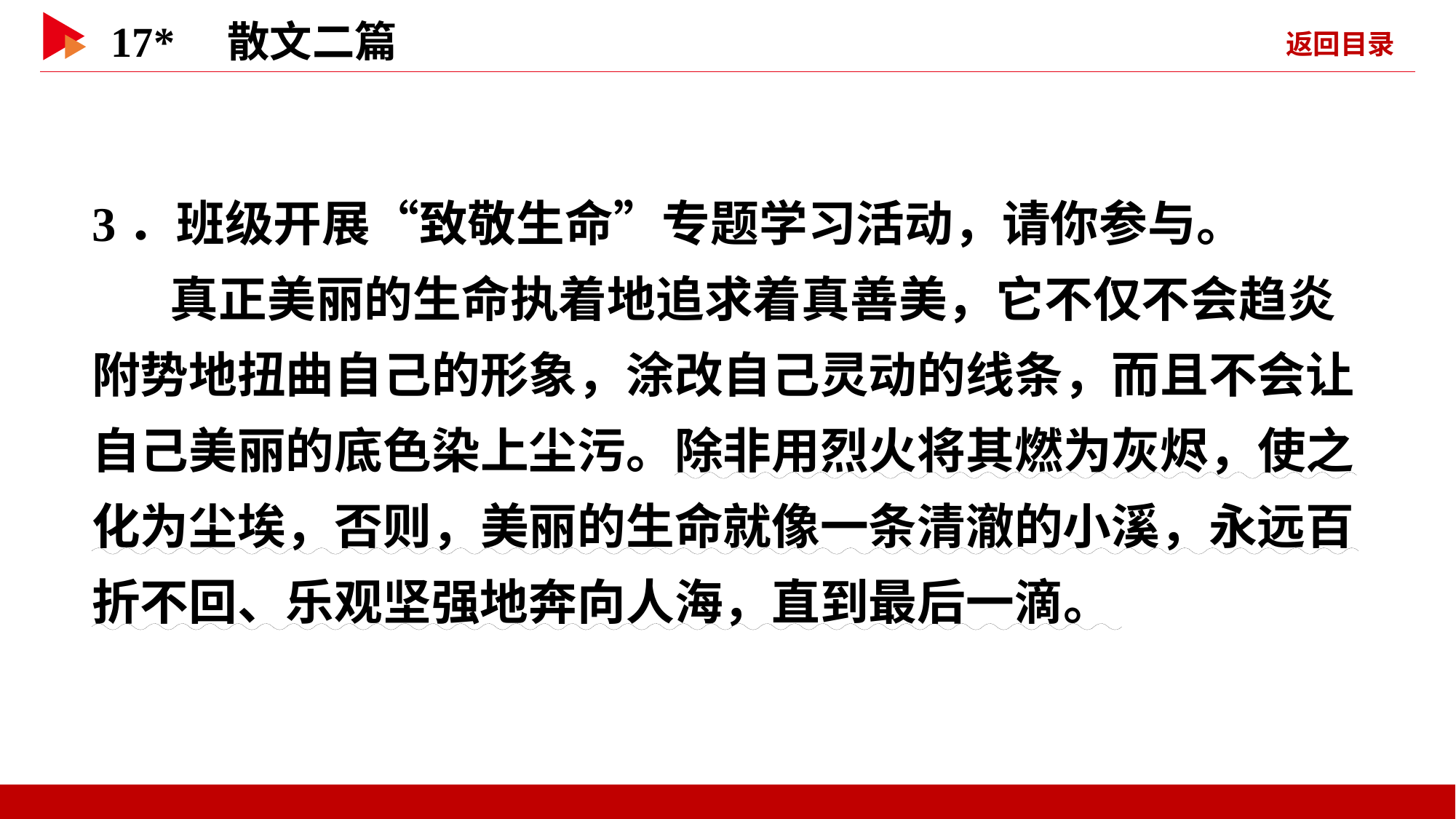

3．班级开展“致敬生命”专题学习活动，请你参与。
   真正美丽的生命执着地追求着真善美，它不仅不会趋炎附势地扭曲自己的形象，涂改自己灵动的线条，而且不会让自己美丽的底色染上尘污。除非用烈火将其燃为灰烬，使之化为尘埃，否则，美丽的生命就像一条清澈的小溪，永远百折不回、乐观坚强地奔向人海，直到最后一滴。